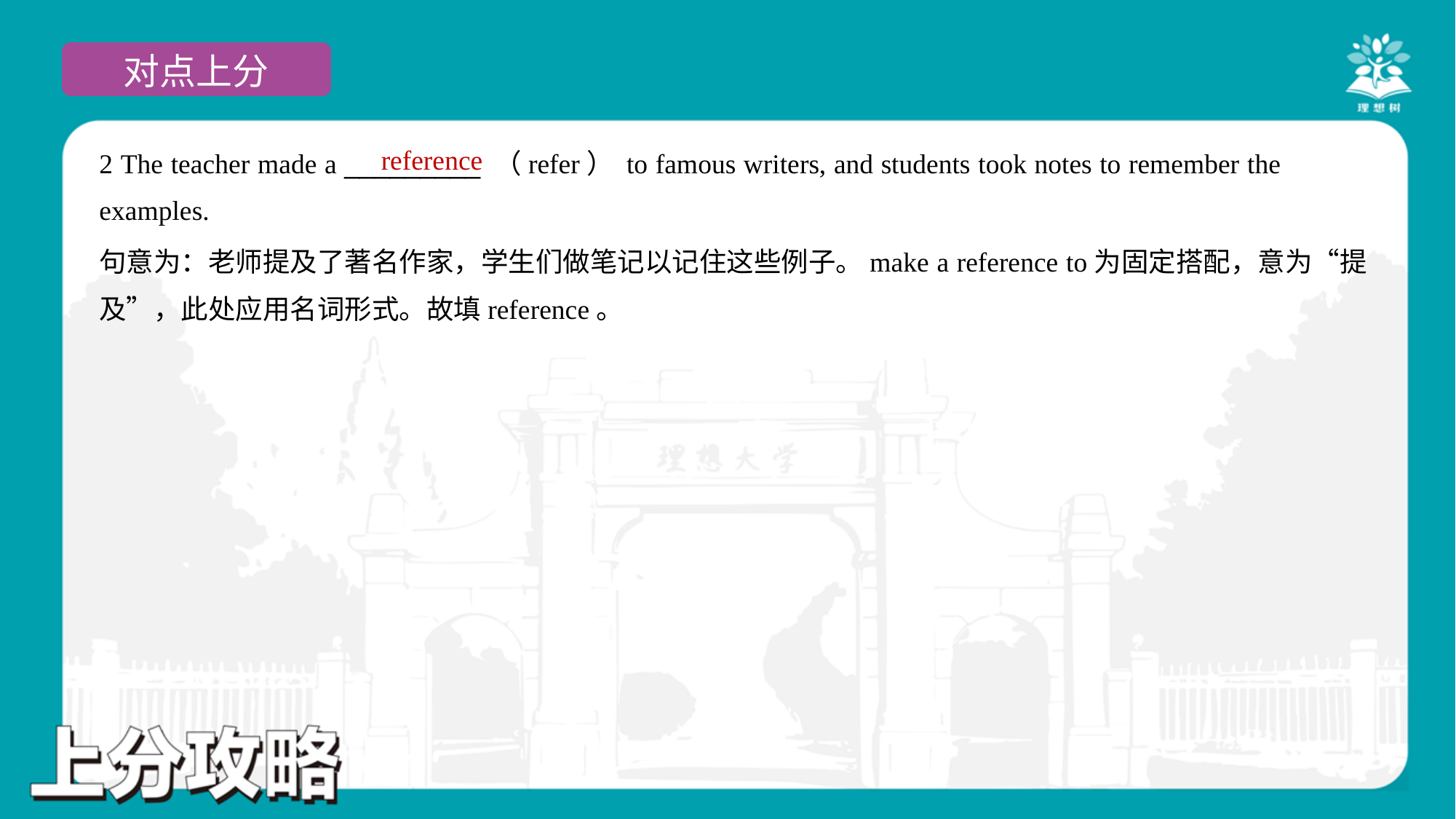

reference
2 The teacher made a _________ （refer） to famous writers, and students took notes to remember the
examples.
句意为：老师提及了著名作家，学生们做笔记以记住这些例子。make a reference to为固定搭配，意为“提
及”，此处应用名词形式。故填reference。